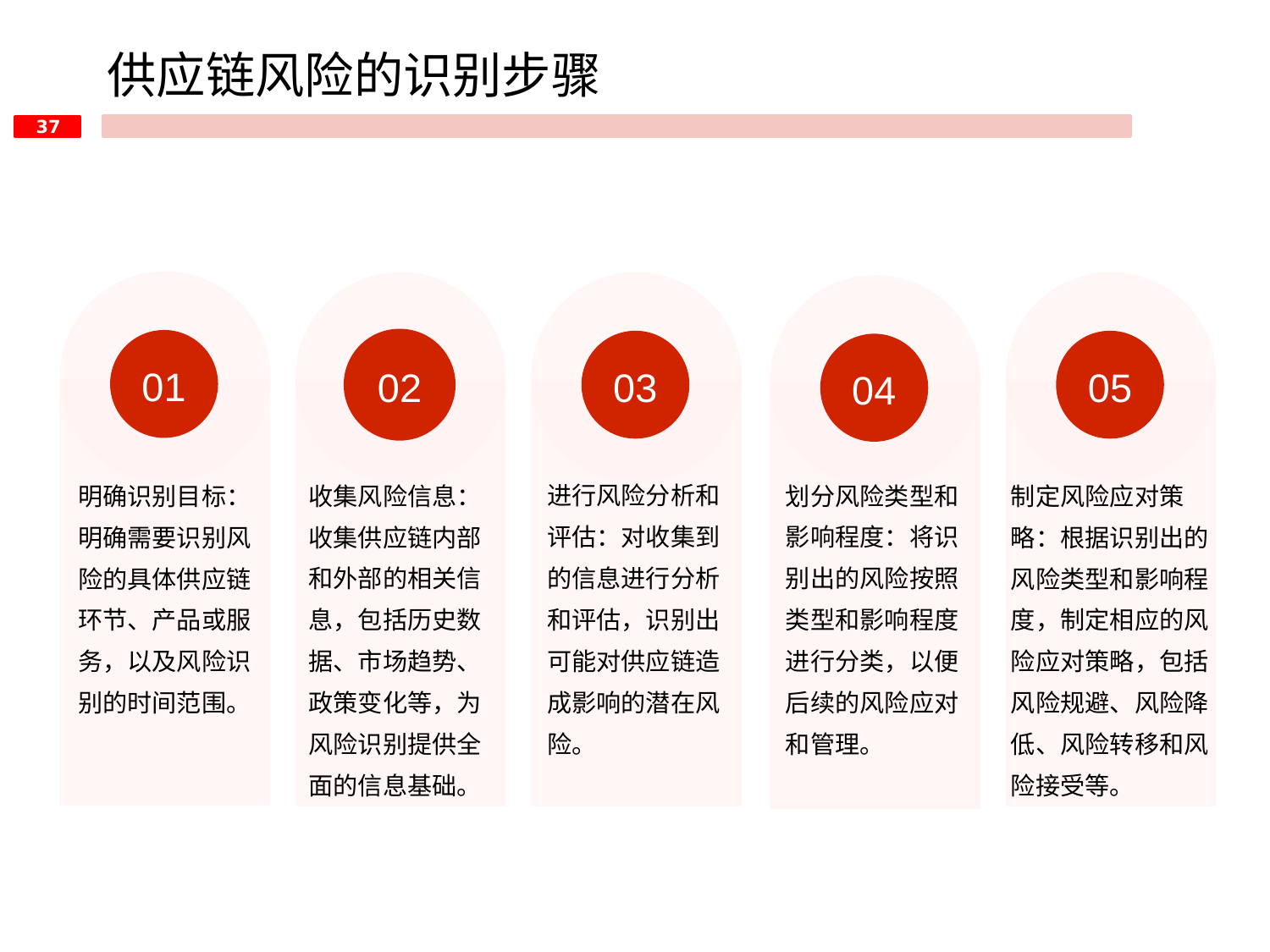

供应链风险的识别步骤
37

01
02
03
05
04

进行风险分析和评估：对收集到的信息进行分析和评估，识别出可能对供应链造成影响的潜在风险。
划分风险类型和影响程度：将识别出的风险按照类型和影响程度进行分类，以便后续的风险应对和管理。
制定风险应对策略：根据识别出的风险类型和影响程度，制定相应的风险应对策略，包括风险规避、风险降低、风险转移和风险接受等。
收集风险信息：收集供应链内部和外部的相关信息，包括历史数据、市场趋势、政策变化等，为风险识别提供全面的信息基础。
明确识别目标：明确需要识别风险的具体供应链环节、产品或服务，以及风险识别的时间范围。